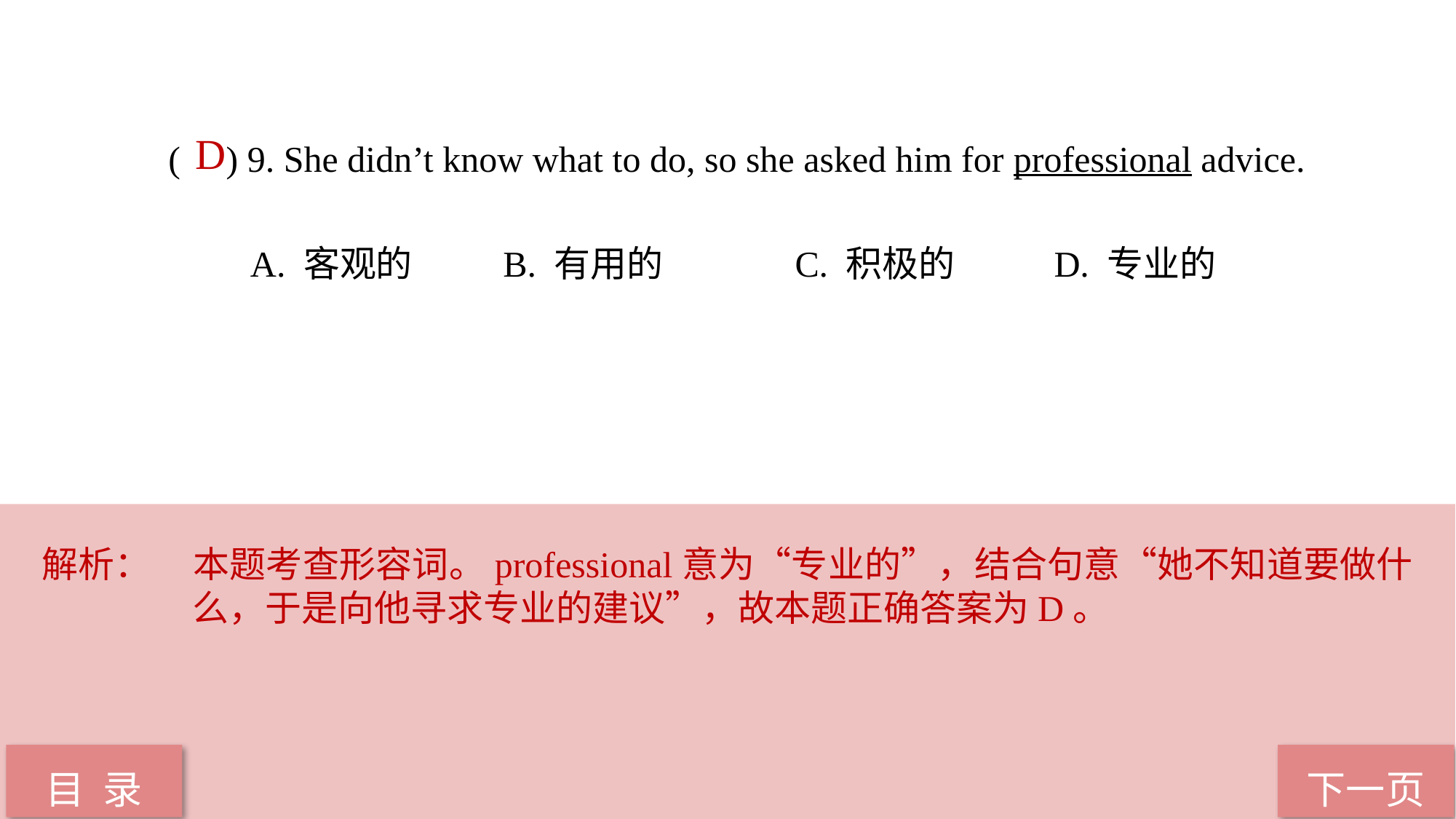

D
(     ) 9. She didn’t know what to do, so she asked him for professional advice.

         A. 客观的          B. 有用的               C. 积极的           D. 专业的
解析：	本题考查形容词。professional意为“专业的”，结合句意“她不知道要做什么，于是向他寻求专业的建议”，故本题正确答案为D。